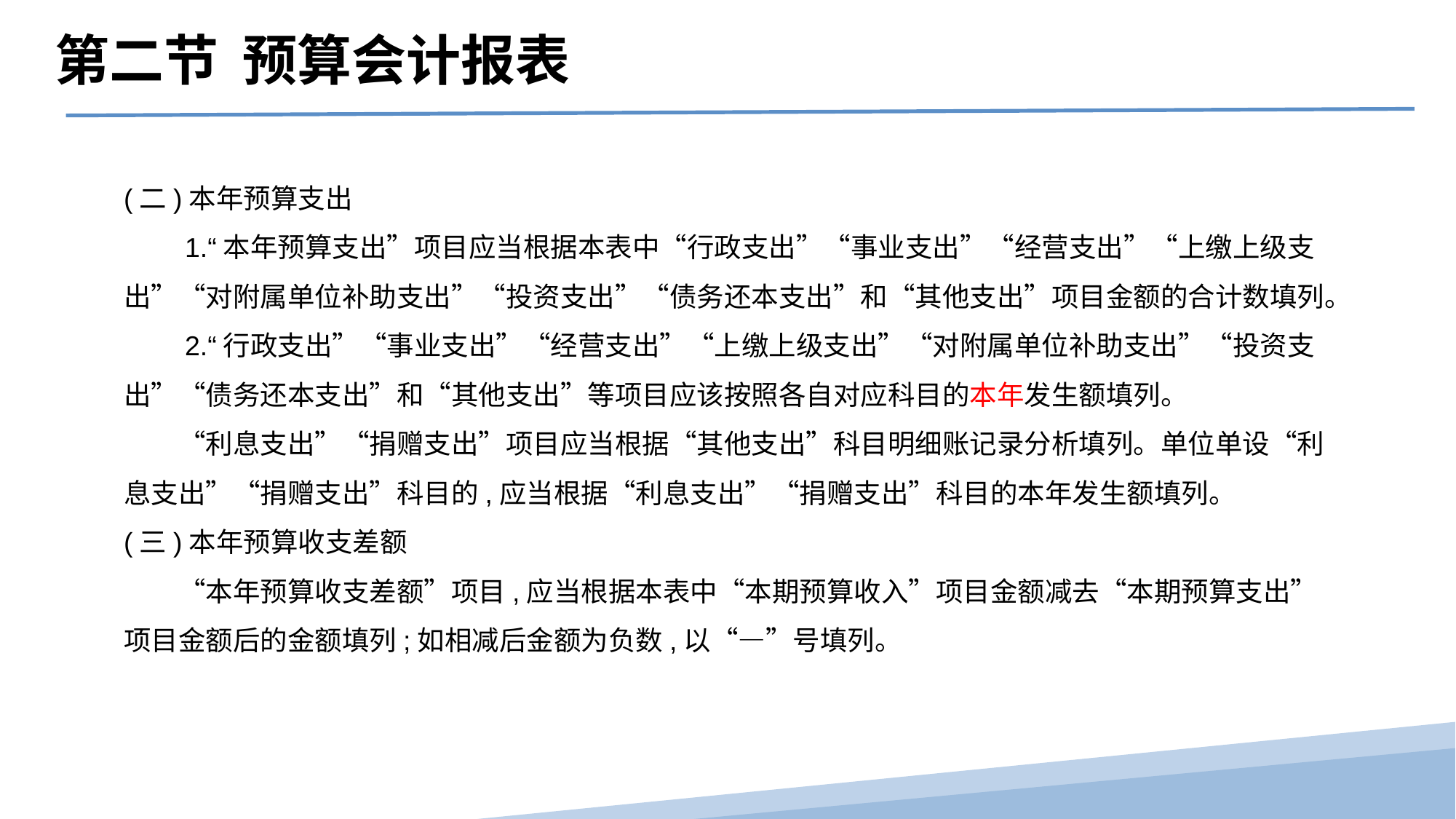

第二节  预算会计报表
(二)本年预算支出
　　1.“本年预算支出”项目应当根据本表中“行政支出”“事业支出”“经营支出”“上缴上级支出”“对附属单位补助支出”“投资支出”“债务还本支出”和“其他支出”项目金额的合计数填列。
　　2.“行政支出”“事业支出”“经营支出”“上缴上级支出”“对附属单位补助支出”“投资支出”“债务还本支出”和“其他支出”等项目应该按照各自对应科目的本年发生额填列。
　　“利息支出”“捐赠支出”项目应当根据“其他支出”科目明细账记录分析填列。单位单设“利息支出”“捐赠支出”科目的,应当根据“利息支出”“捐赠支出”科目的本年发生额填列。
(三)本年预算收支差额
　　“本年预算收支差额”项目,应当根据本表中“本期预算收入”项目金额减去“本期预算支出”项目金额后的金额填列;如相减后金额为负数,以“—”号填列。